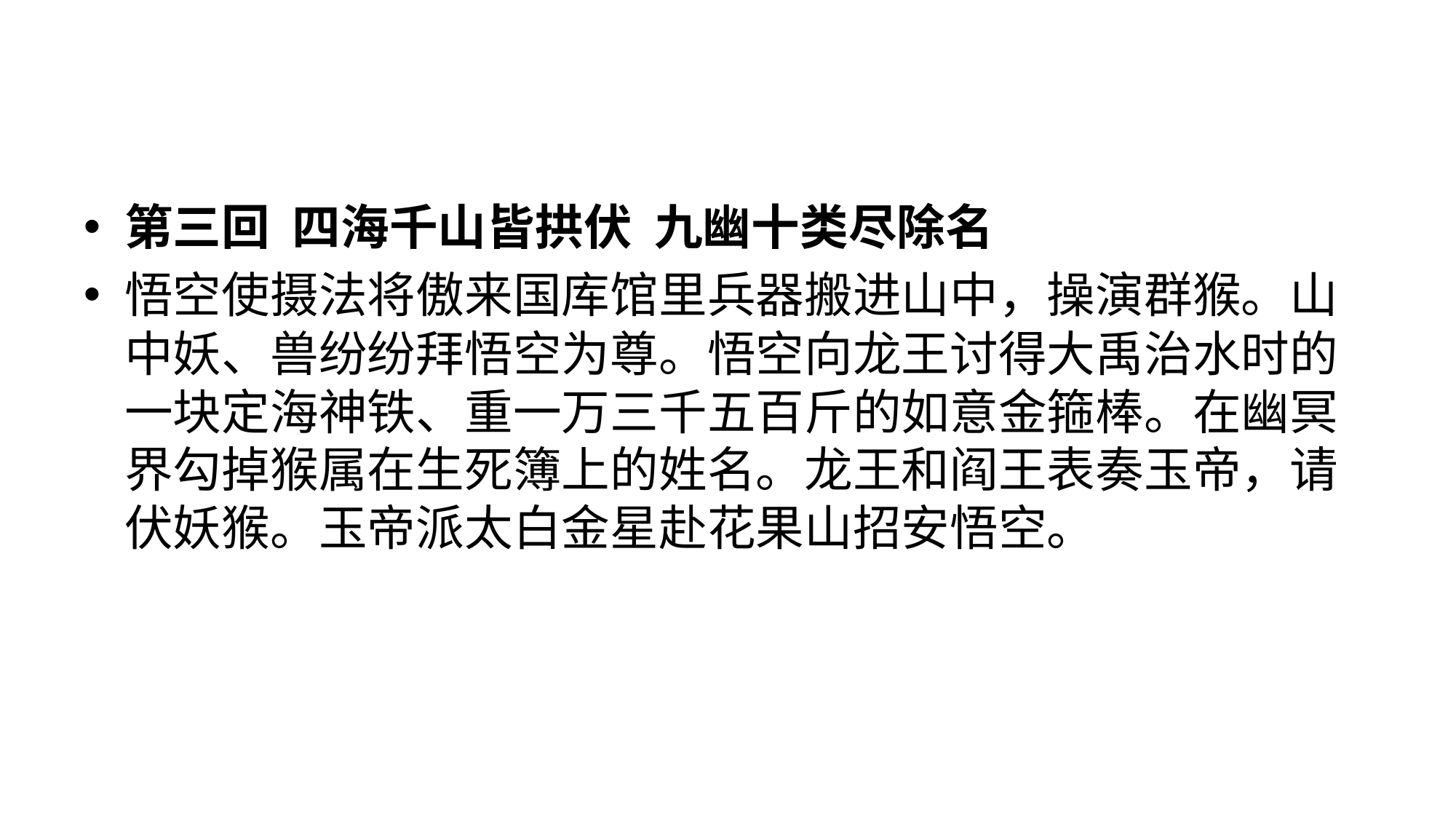

#
第三回  四海千山皆拱伏  九幽十类尽除名
悟空使摄法将傲来国库馆里兵器搬进山中，操演群猴。山中妖、兽纷纷拜悟空为尊。悟空向龙王讨得大禹治水时的一块定海神铁、重一万三千五百斤的如意金箍棒。在幽冥界勾掉猴属在生死簿上的姓名。龙王和阎王表奏玉帝，请伏妖猴。玉帝派太白金星赴花果山招安悟空。